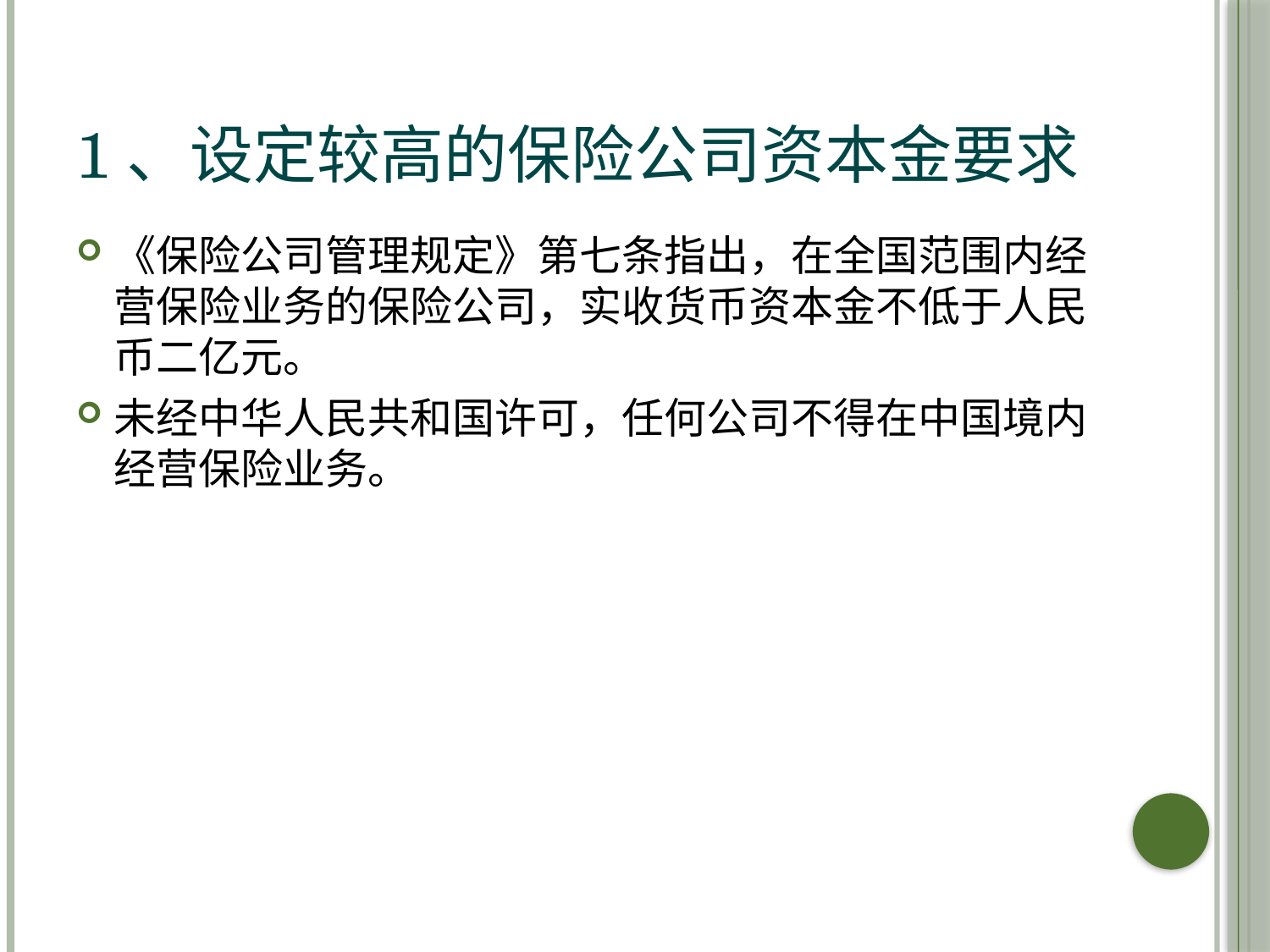

# 1、设定较高的保险公司资本金要求
《保险公司管理规定》第七条指出，在全国范围内经营保险业务的保险公司，实收货币资本金不低于人民币二亿元。
未经中华人民共和国许可，任何公司不得在中国境内经营保险业务。